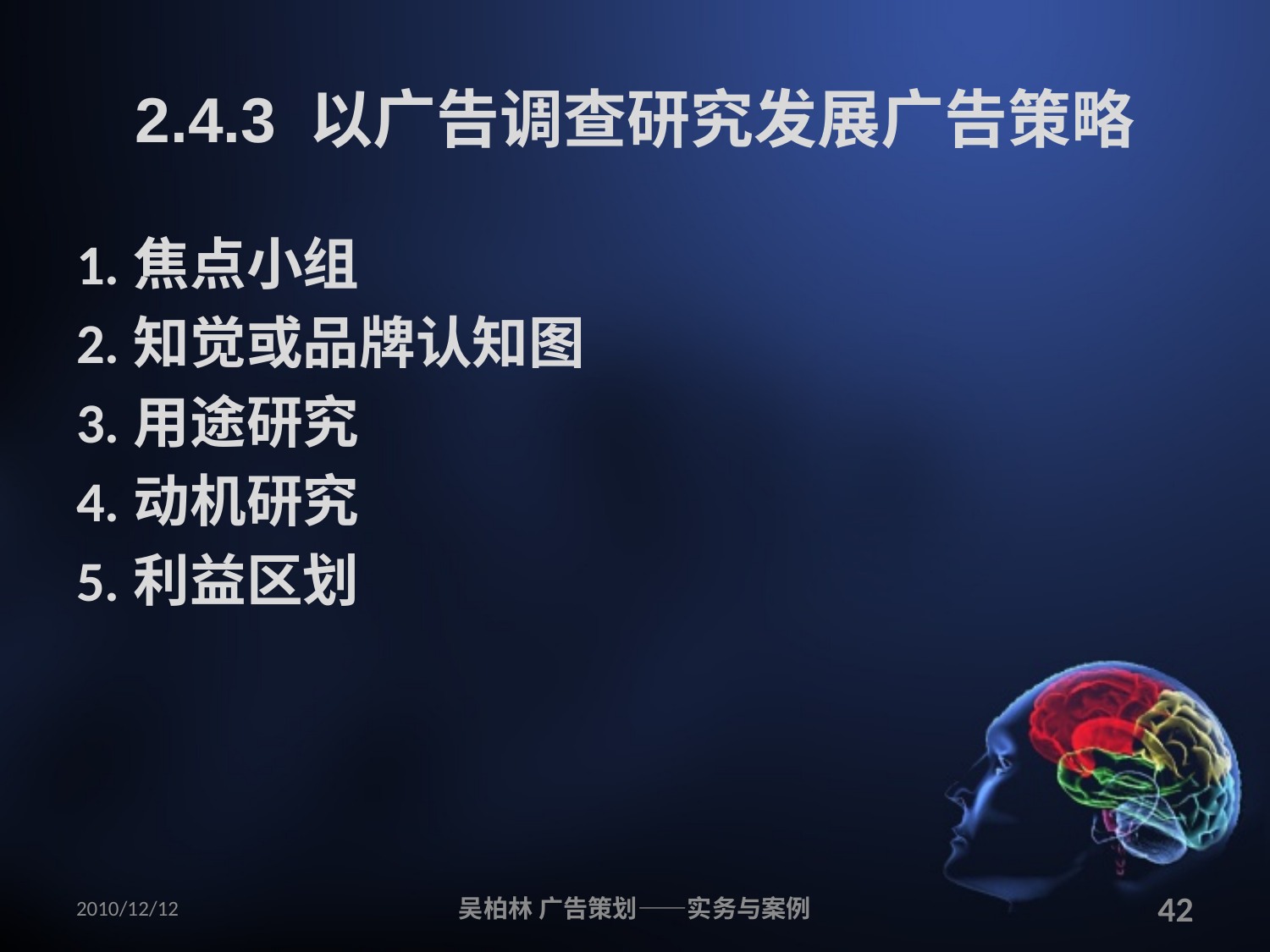

# 2.4.3 以广告调查研究发展广告策略
1.焦点小组
2.知觉或品牌认知图
3.用途研究
4.动机研究
5.利益区划
2010/12/12
吴柏林 广告策划——实务与案例
42